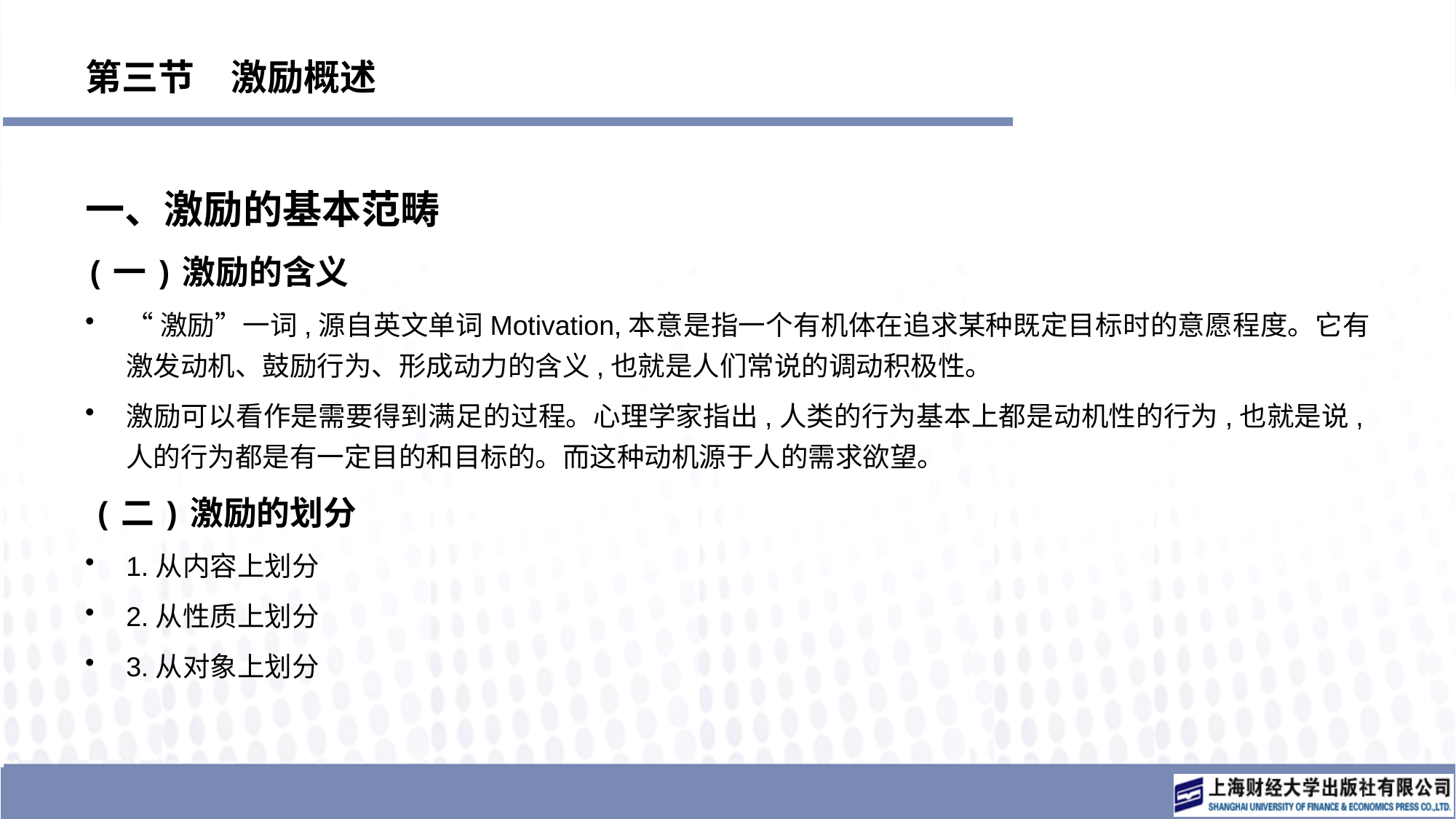

# 第三节　激励概述
一、激励的基本范畴
(一)激励的含义
“激励”一词,源自英文单词Motivation,本意是指一个有机体在追求某种既定目标时的意愿程度。它有激发动机、鼓励行为、形成动力的含义,也就是人们常说的调动积极性。
激励可以看作是需要得到满足的过程。心理学家指出,人类的行为基本上都是动机性的行为,也就是说,人的行为都是有一定目的和目标的。而这种动机源于人的需求欲望。
 (二)激励的划分
1.从内容上划分
2.从性质上划分
3.从对象上划分